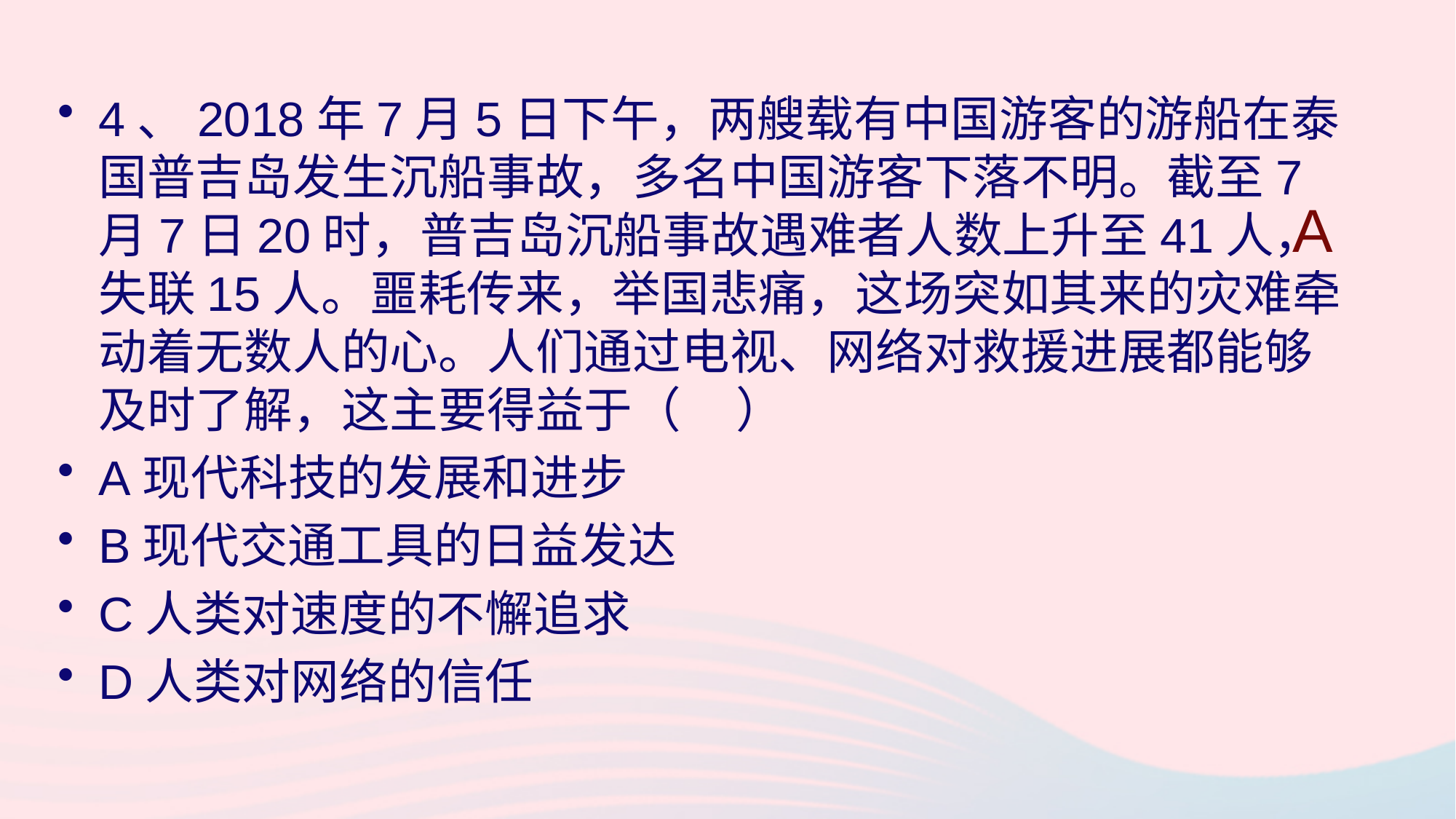

4、2018年7月5日下午，两艘载有中国游客的游船在泰国普吉岛发生沉船事故，多名中国游客下落不明。截至7月7日20时，普吉岛沉船事故遇难者人数上升至41人，失联15人。噩耗传来，举国悲痛，这场突如其来的灾难牵动着无数人的心。人们通过电视、网络对救援进展都能够及时了解，这主要得益于（     ）
A现代科技的发展和进步
B现代交通工具的日益发达
C人类对速度的不懈追求
D人类对网络的信任
A